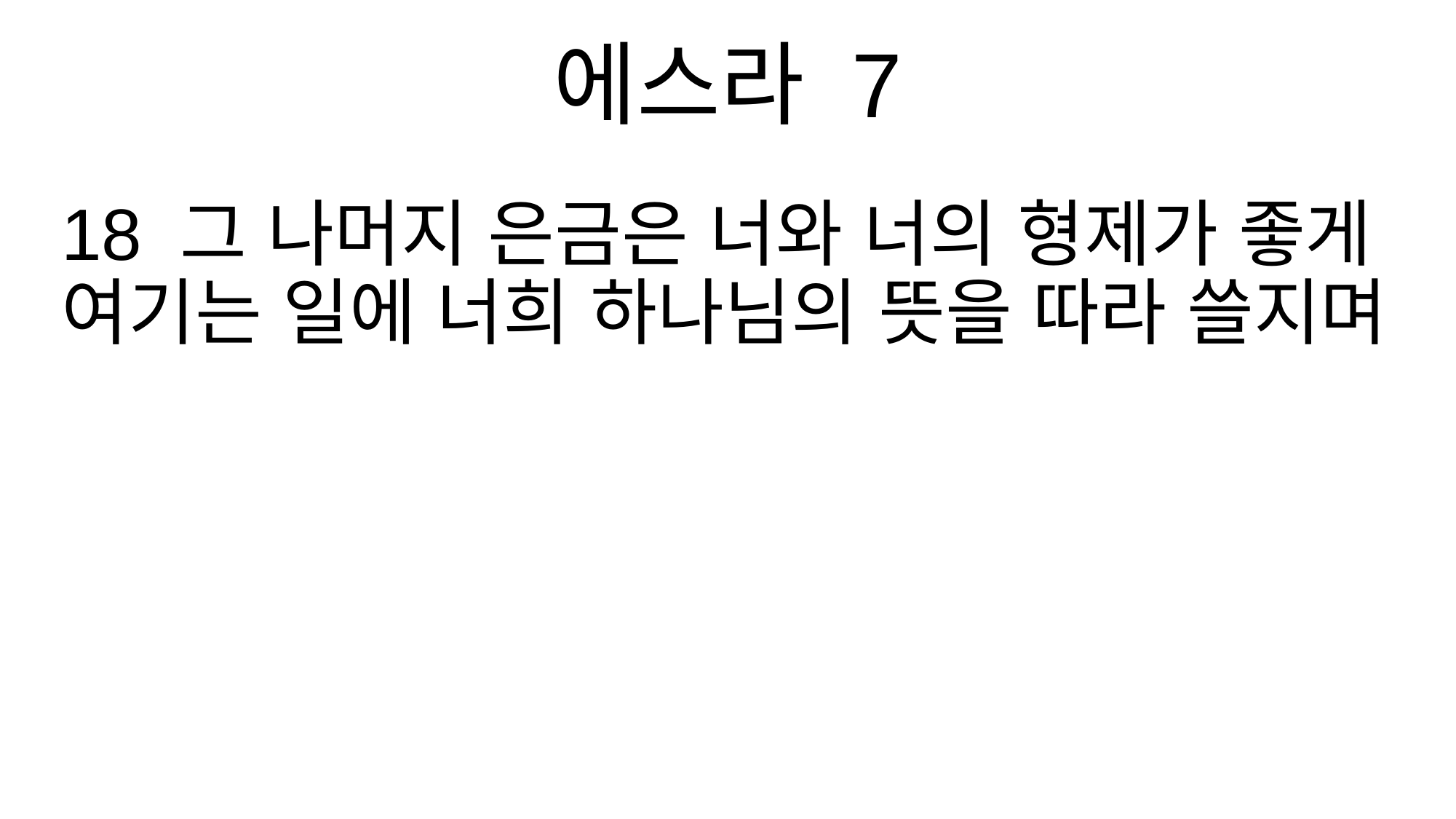

에스라 7
18 그 나머지 은금은 너와 너의 형제가 좋게 여기는 일에 너희 하나님의 뜻을 따라 쓸지며